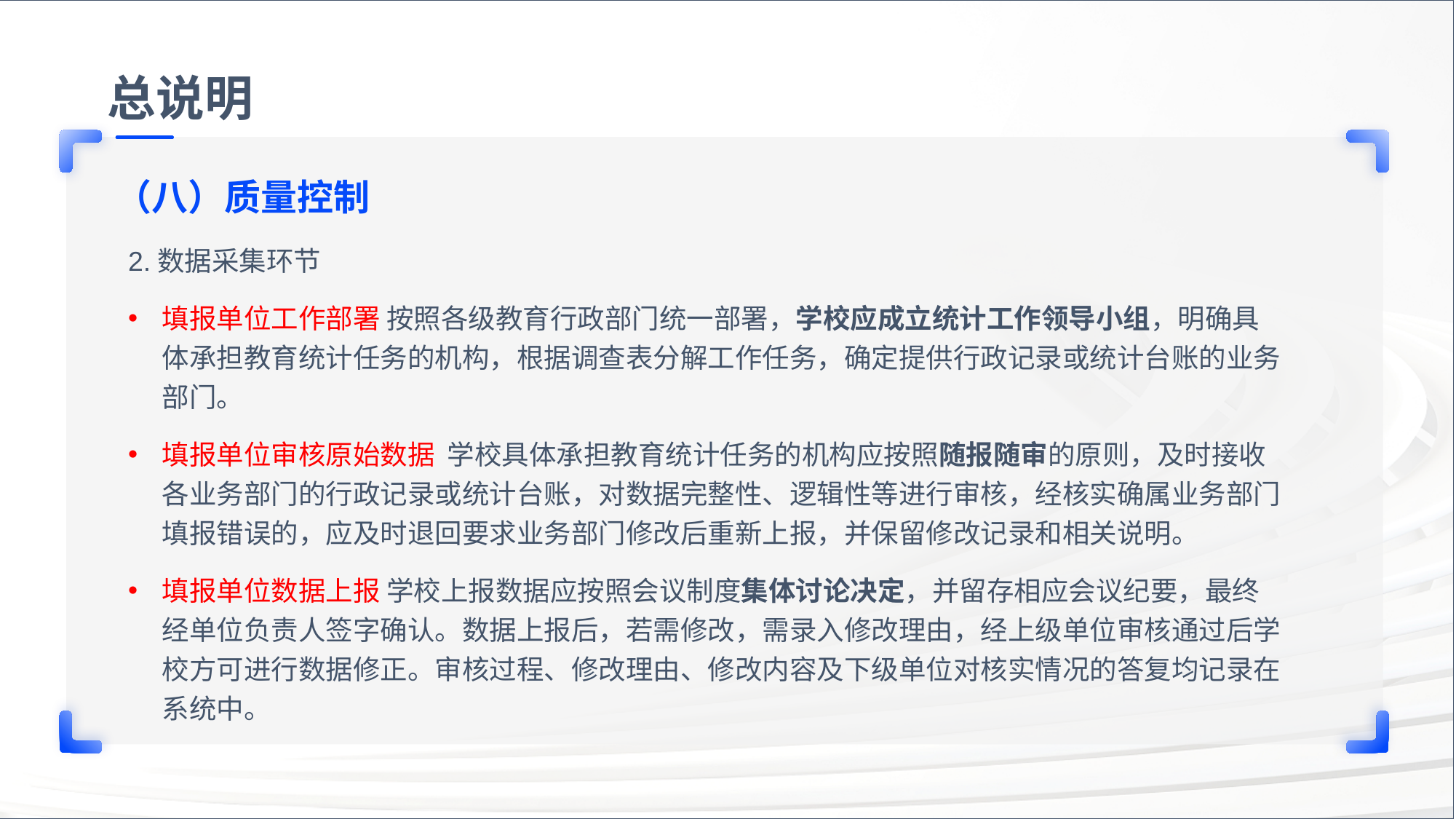

总说明
（八）质量控制

2.数据采集环节
填报单位工作部署 按照各级教育行政部门统一部署，学校应成立统计工作领导小组，明确具体承担教育统计任务的机构，根据调查表分解工作任务，确定提供行政记录或统计台账的业务部门。
填报单位审核原始数据  学校具体承担教育统计任务的机构应按照随报随审的原则，及时接收各业务部门的行政记录或统计台账，对数据完整性、逻辑性等进行审核，经核实确属业务部门填报错误的，应及时退回要求业务部门修改后重新上报，并保留修改记录和相关说明。
填报单位数据上报 学校上报数据应按照会议制度集体讨论决定，并留存相应会议纪要，最终经单位负责人签字确认。数据上报后，若需修改，需录入修改理由，经上级单位审核通过后学校方可进行数据修正。审核过程、修改理由、修改内容及下级单位对核实情况的答复均记录在系统中。